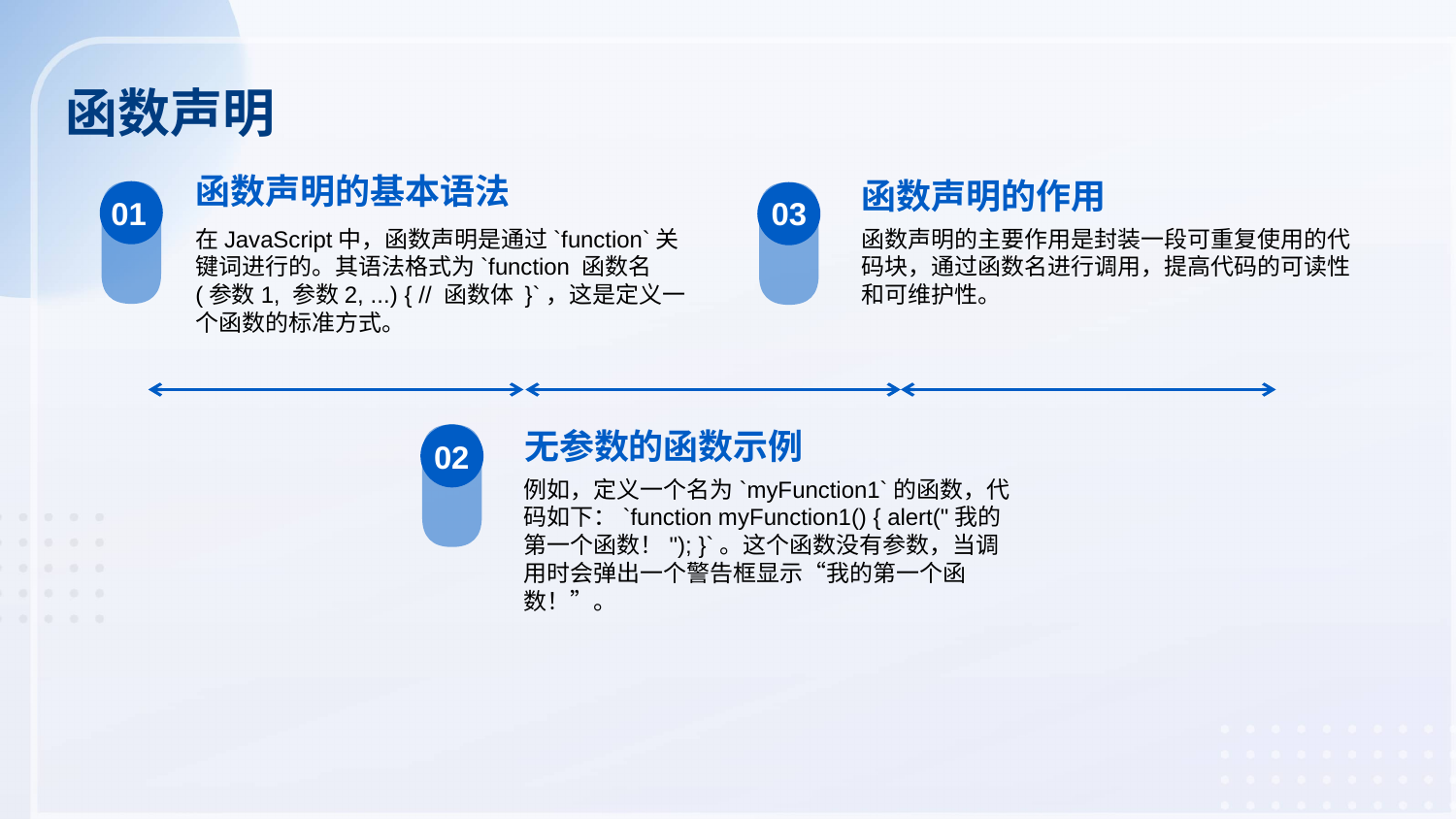

函数声明
函数声明的基本语法
函数声明的作用
01
03

在JavaScript中，函数声明是通过`function`关键词进行的。其语法格式为`function 函数名(参数1, 参数2, ...) { // 函数体 }`，这是定义一个函数的标准方式。
函数声明的主要作用是封装一段可重复使用的代码块，通过函数名进行调用，提高代码的可读性和可维护性。

无参数的函数示例
02

例如，定义一个名为`myFunction1`的函数，代码如下：`function myFunction1() { alert("我的第一个函数！"); }`。这个函数没有参数，当调用时会弹出一个警告框显示“我的第一个函数！”。